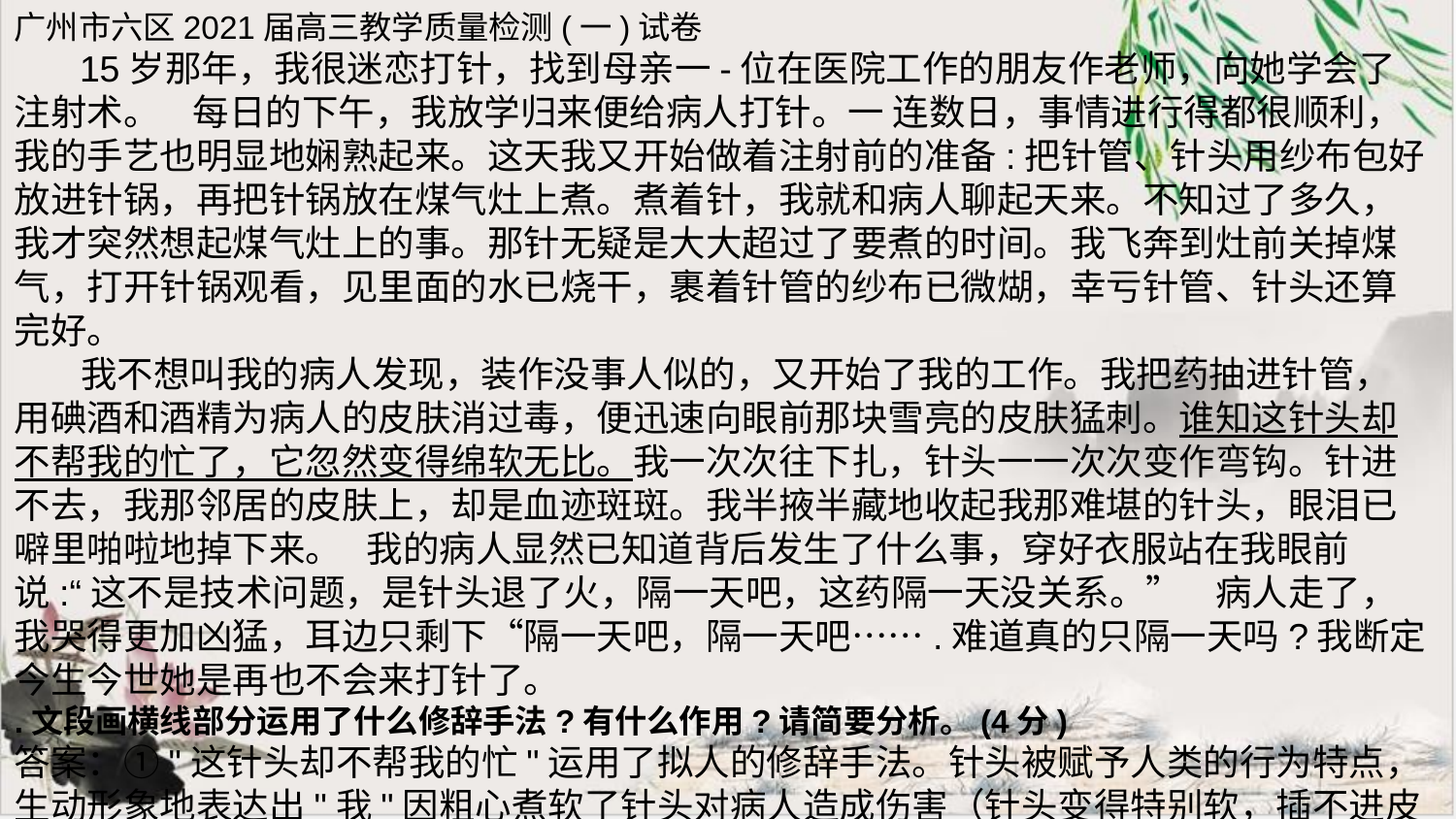

广州市六区2021届高三教学质量检测(一)试卷
       15岁那年，我很迷恋打针，找到母亲一-位在医院工作的朋友作老师，向她学会了注射术。    每日的下午，我放学归来便给病人打针。一 连数日，事情进行得都很顺利，我的手艺也明显地娴熟起来。这天我又开始做着注射前的准备:把针管、针头用纱布包好放进针锅，再把针锅放在煤气灶上煮。煮着针，我就和病人聊起天来。不知过了多久，我才突然想起煤气灶上的事。那针无疑是大大超过了要煮的时间。我飞奔到灶前关掉煤气，打开针锅观看，见里面的水已烧干，裹着针管的纱布已微煳，幸亏针管、针头还算完好。
       我不想叫我的病人发现，装作没事人似的，又开始了我的工作。我把药抽进针管，用碘酒和酒精为病人的皮肤消过毒，便迅速向眼前那块雪亮的皮肤猛刺。谁知这针头却不帮我的忙了，它忽然变得绵软无比。我一次次往下扎，针头一一次次变作弯钩。针进不去，我那邻居的皮肤上，却是血迹斑斑。我半掖半藏地收起我那难堪的针头，眼泪已噼里啪啦地掉下来。   我的病人显然已知道背后发生了什么事，穿好衣服站在我眼前说:“这不是技术问题，是针头退了火，隔一天吧，这药隔一天没关系。”    病人走了，我哭得更加凶猛，耳边只剩下“隔一天吧，隔一天吧…….难道真的只隔一天吗?我断定今生今世她是再也不会来打针了。
.文段画横线部分运用了什么修辞手法?有什么作用?请简要分析。(4分)
答案：①"这针头却不帮我的忙"运用了拟人的修辞手法。针头被赋予人类的行为特点，生动形象地表达出"我"因粗心煮软了针头对病人造成伤害（针头变得特别软，插不进皮肤，令皮肤血迹斑斑），②让读者感到针头就像"我"的朋友一样活泼、亲近，使文章更加生动形象。